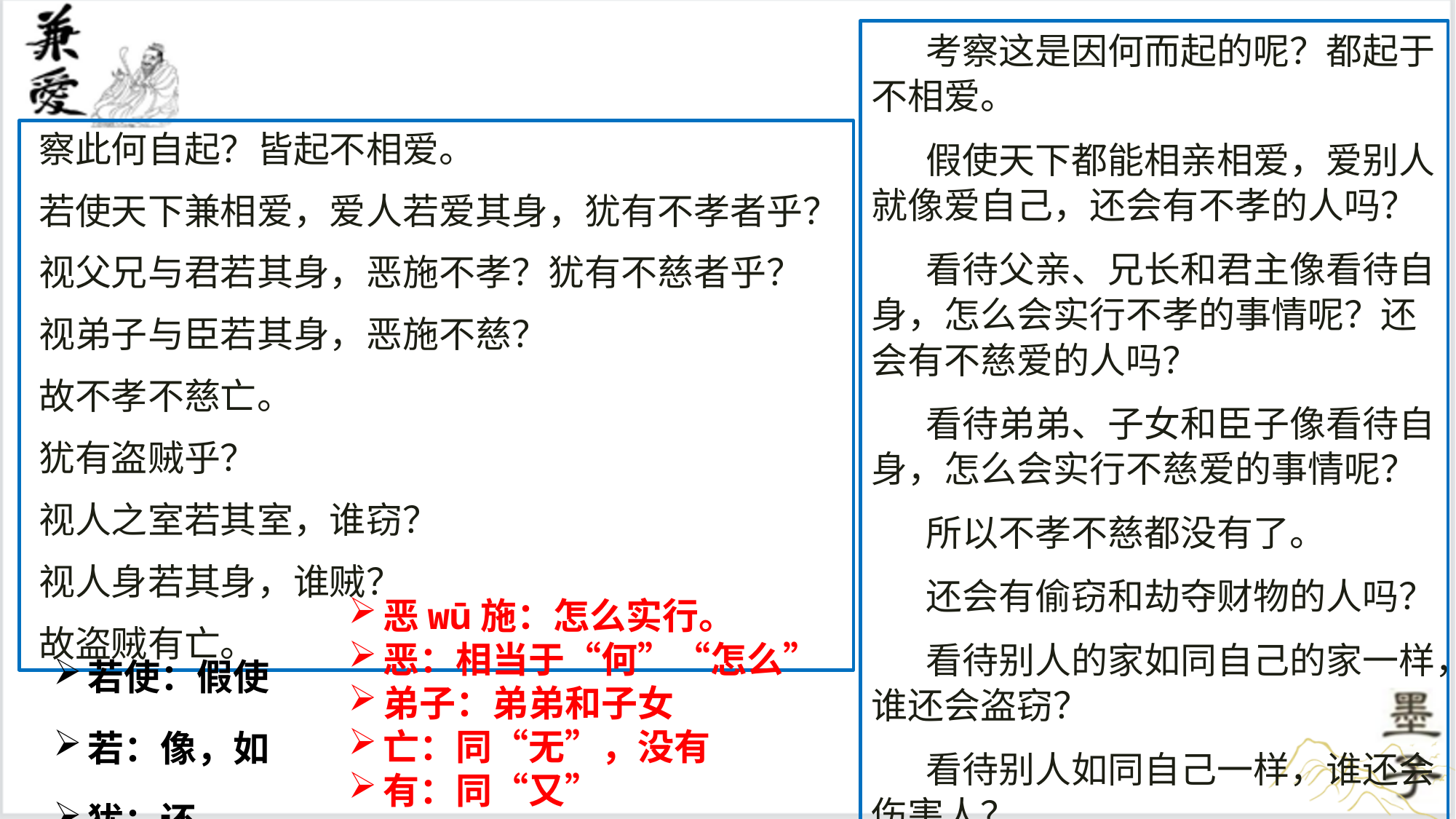

考察这是因何而起的呢？都起于不相爱。
假使天下都能相亲相爱，爱别人就像爱自己，还会有不孝的人吗？
看待父亲、兄长和君主像看待自身，怎么会实行不孝的事情呢？还会有不慈爱的人吗？
看待弟弟、子女和臣子像看待自身，怎么会实行不慈爱的事情呢？
所以不孝不慈都没有了。
还会有偷窃和劫夺财物的人吗？
看待别人的家如同自己的家一样，谁还会盗窃？
看待别人如同自己一样，谁还会伤害人？
所以盗贼又没有了。
察此何自起？皆起不相爱。
若使天下兼相爱，爱人若爱其身，犹有不孝者乎？
视父兄与君若其身，恶施不孝？犹有不慈者乎？
视弟子与臣若其身，恶施不慈？
故不孝不慈亡。
犹有盗贼乎？
视人之室若其室，谁窃？
视人身若其身，谁贼？
故盗贼有亡。

若使：假使
若：像，如
犹：还
视：看待
恶wū施：怎么实行。
恶：相当于“何”“怎么”
弟子：弟弟和子女
亡：同“无”，没有
有：同“又”